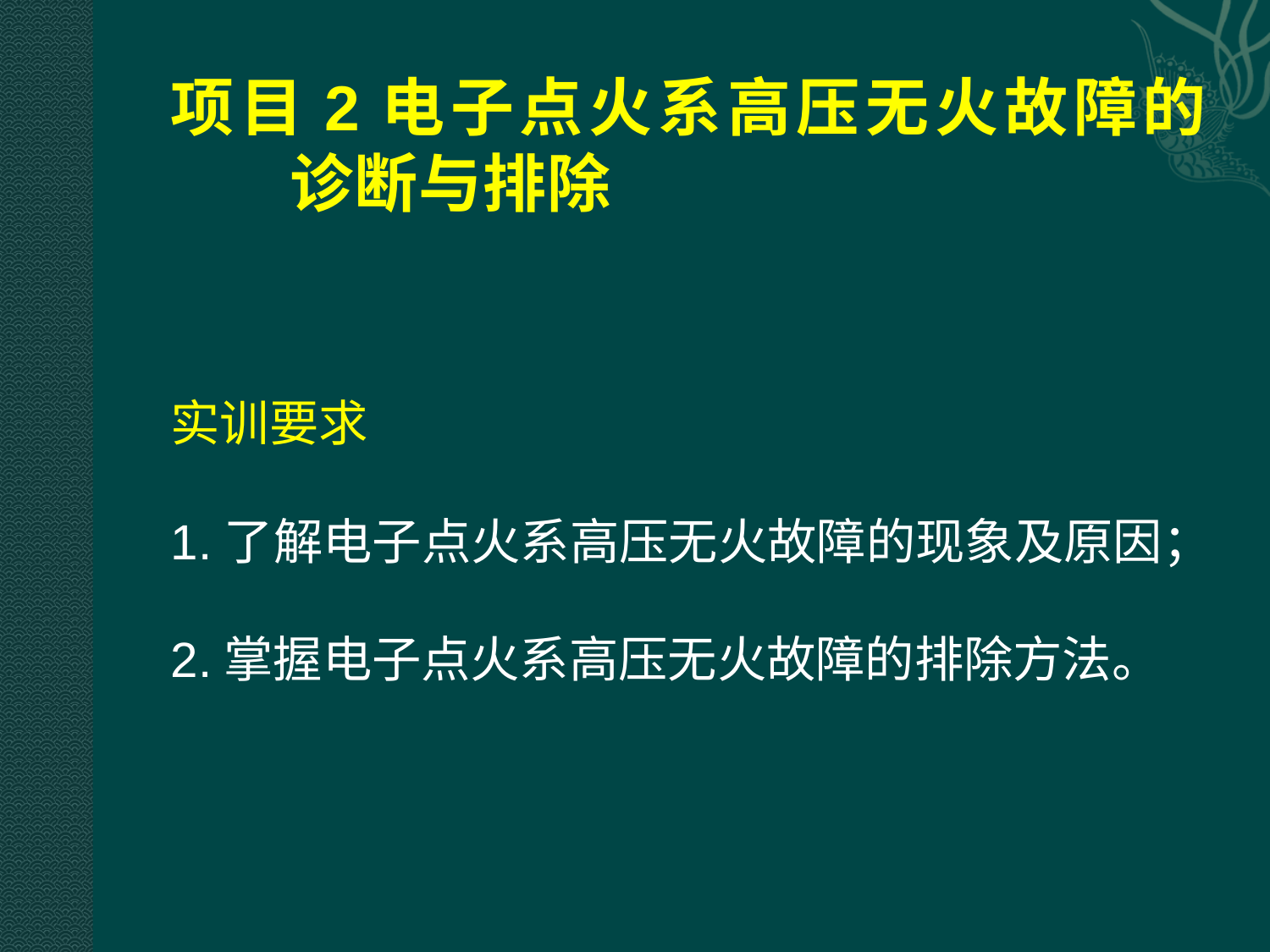

# 项目2电子点火系高压无火故障的 诊断与排除
实训要求
1.了解电子点火系高压无火故障的现象及原因；
2.掌握电子点火系高压无火故障的排除方法。